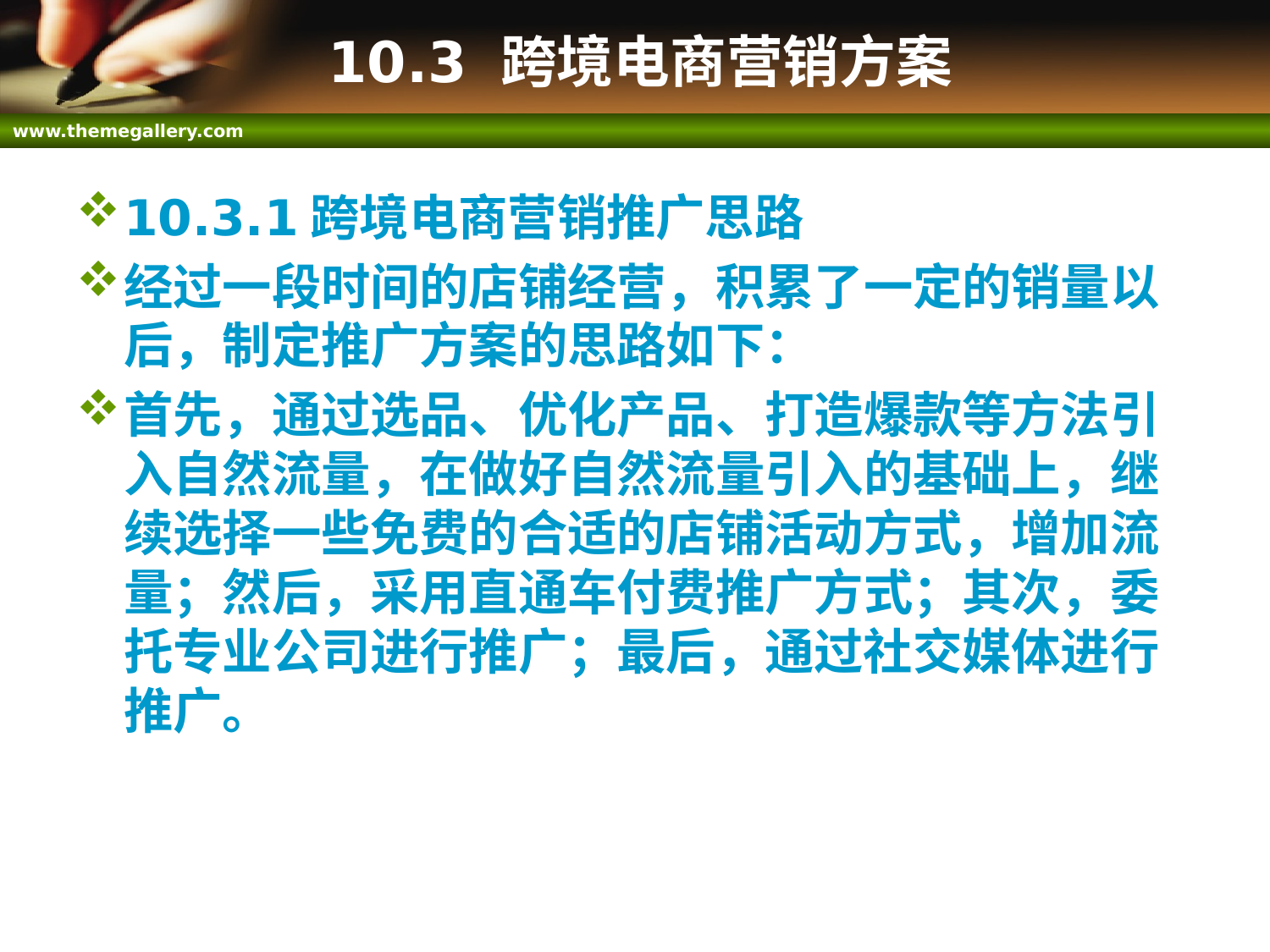

# 10.3 跨境电商营销方案
10.3.1跨境电商营销推广思路
经过一段时间的店铺经营，积累了一定的销量以后，制定推广方案的思路如下：
首先，通过选品、优化产品、打造爆款等方法引入自然流量，在做好自然流量引入的基础上，继续选择一些免费的合适的店铺活动方式，增加流量；然后，采用直通车付费推广方式；其次，委托专业公司进行推广；最后，通过社交媒体进行推广。